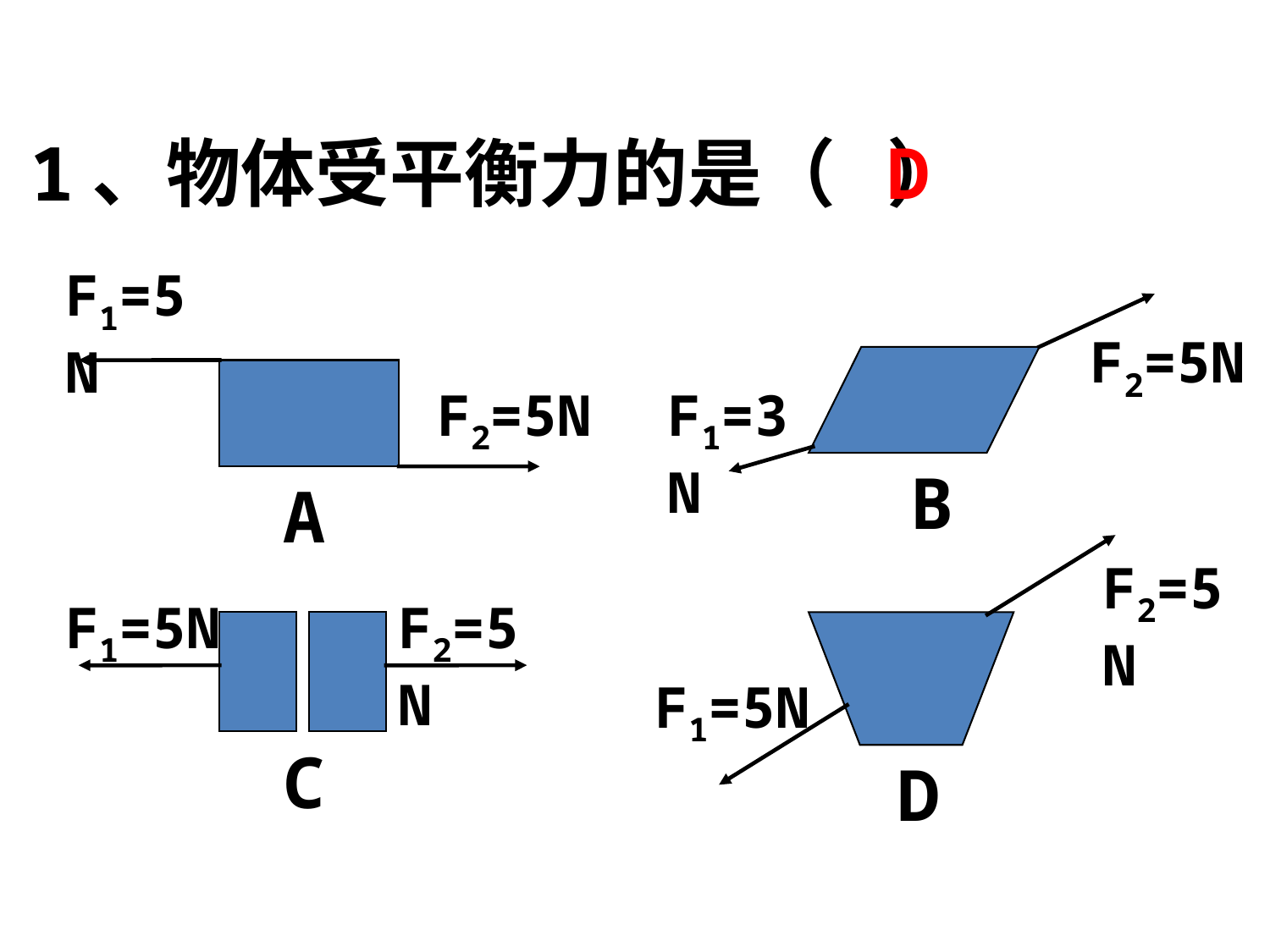

# 1、物体受平衡力的是（   ）
D
F1=5N

F2=5N
A

F2=5N

F1=3N

B

F2=5N
F1=5N
F2=5N

F1=5N

C
D